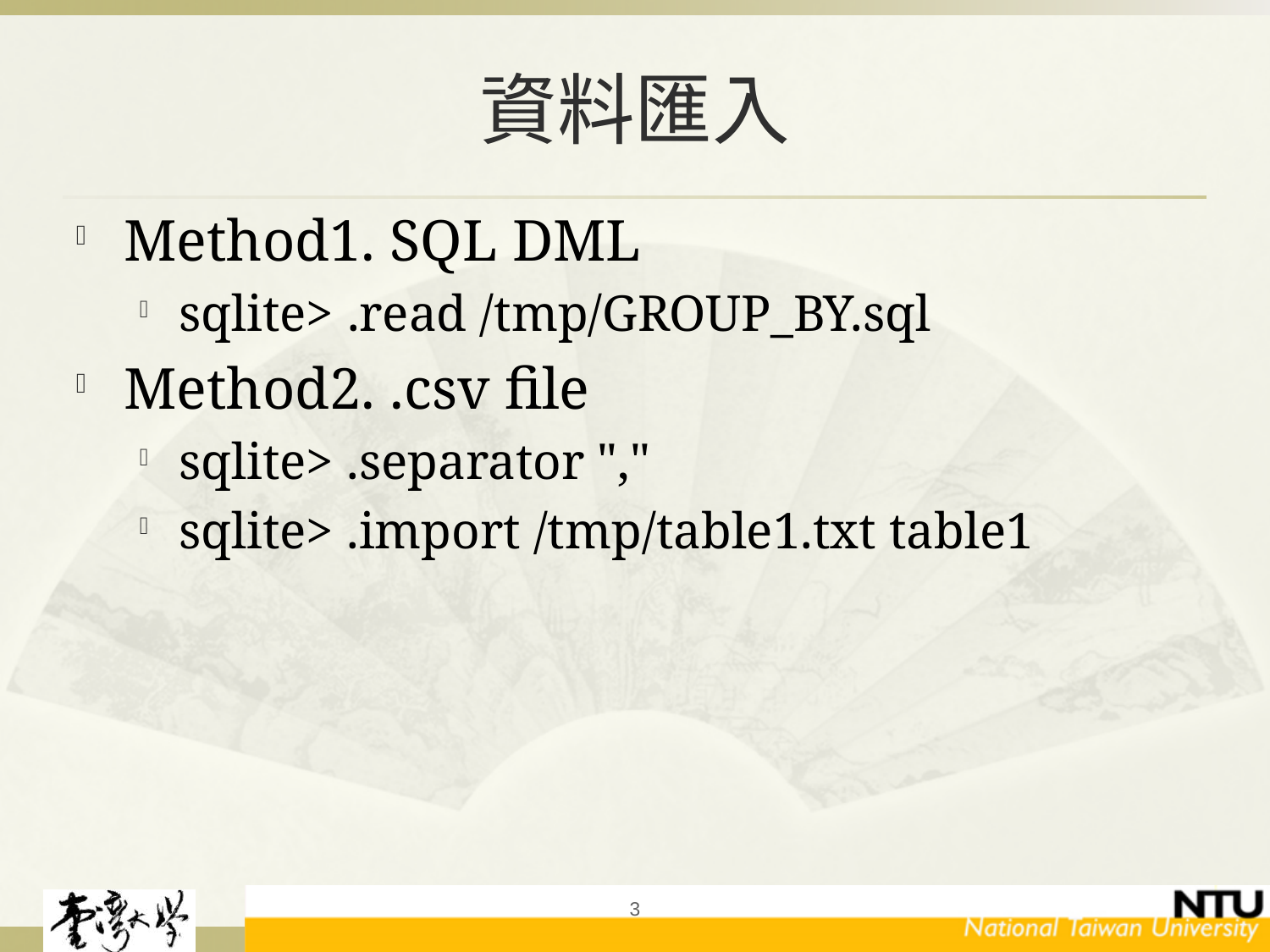

# 資料匯入
Method1. SQL DML
sqlite> .read /tmp/GROUP_BY.sql
Method2. .csv file
sqlite> .separator ","
sqlite> .import /tmp/table1.txt table1

3